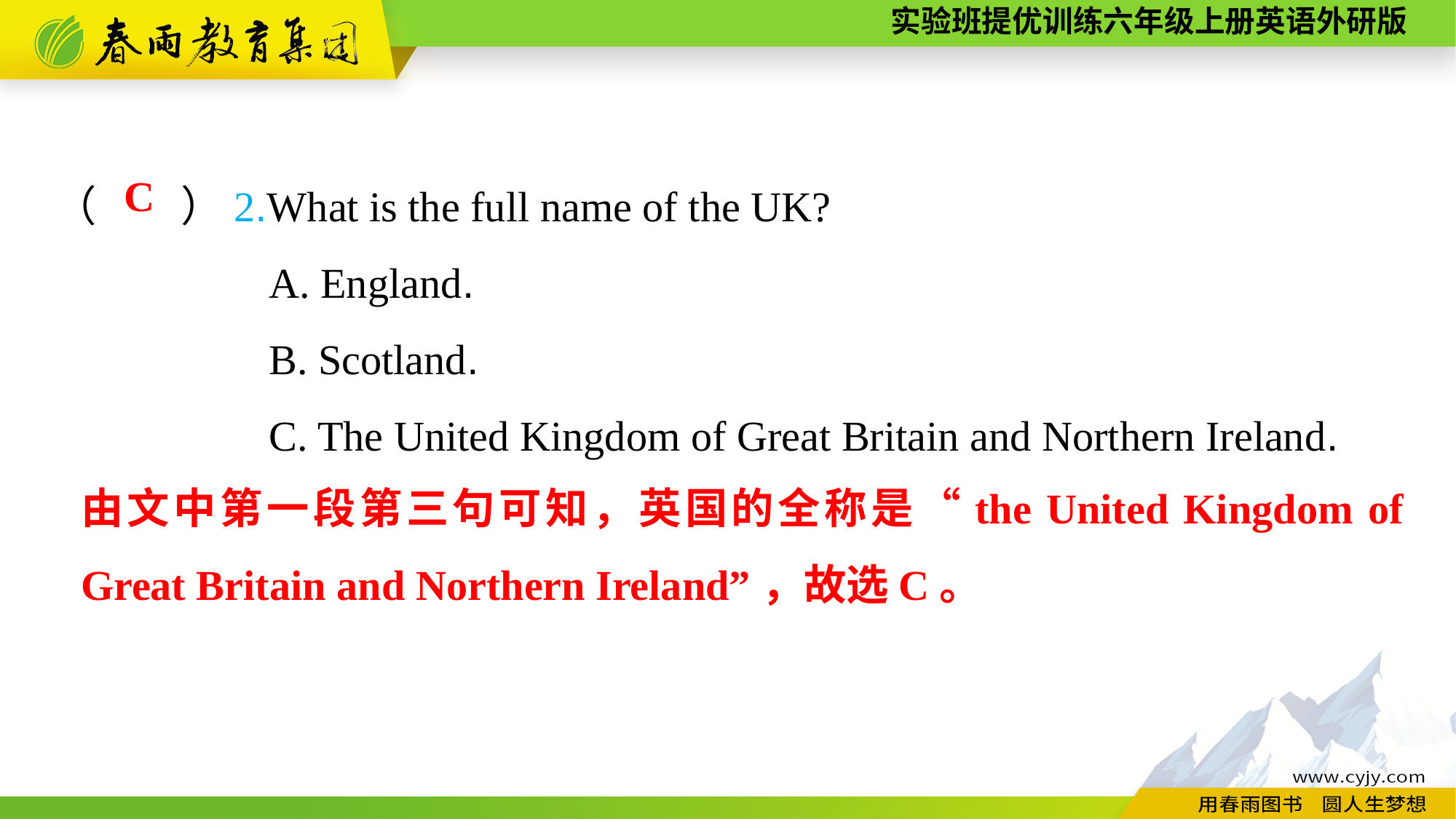

（　　）2.What is the full name of the UK?
A. England.
B. Scotland.
C. The United Kingdom of Great Britain and Northern Ireland.
C
由文中第一段第三句可知，英国的全称是“the United Kingdom of Great Britain and Northern Ireland”，故选C。